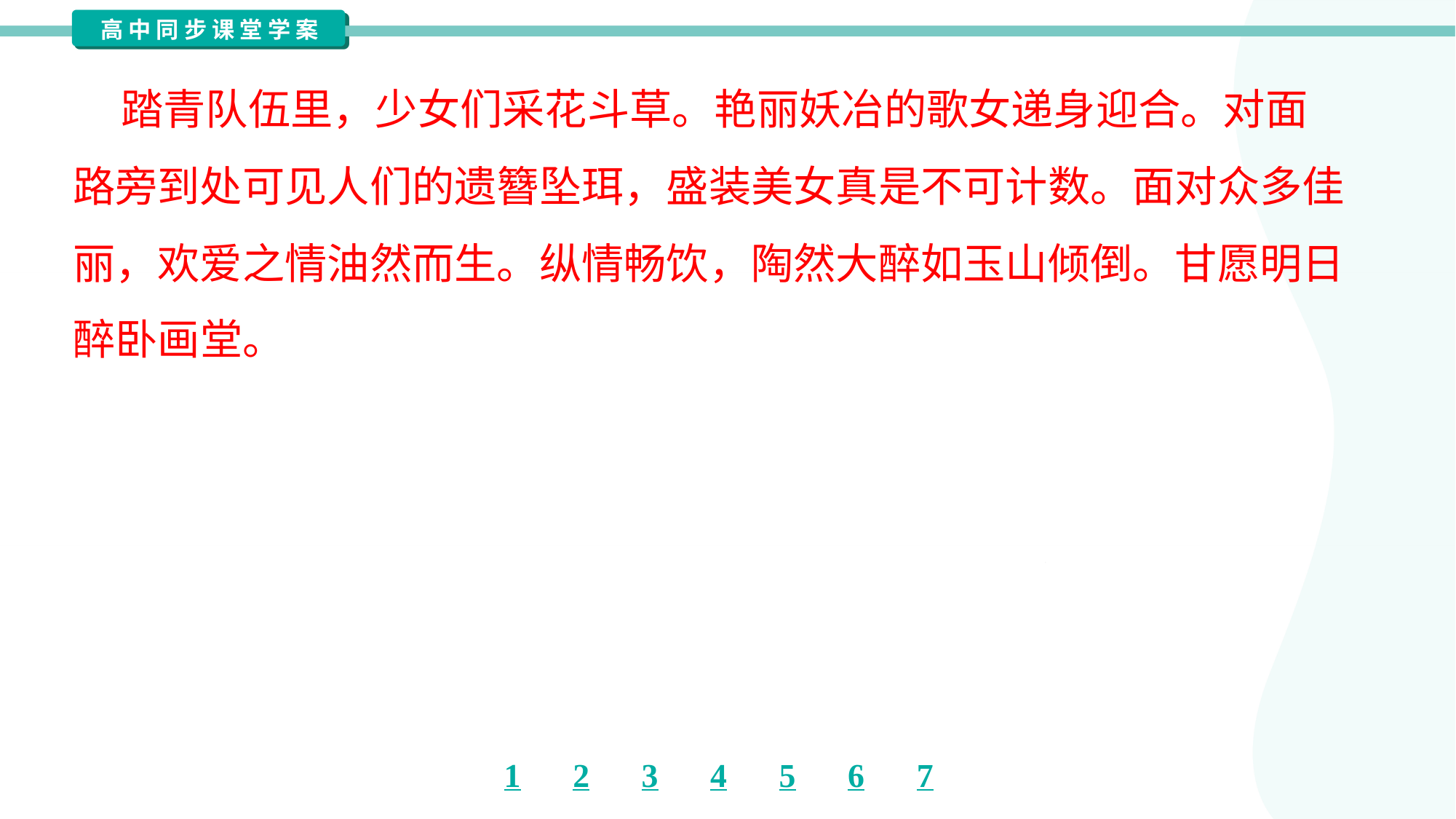

踏青队伍里，少女们采花斗草。艳丽妖冶的歌女递身迎合。对面
路旁到处可见人们的遗簪坠珥，盛装美女真是不可计数。面对众多佳
丽，欢爱之情油然而生。纵情畅饮，陶然大醉如玉山倾倒。甘愿明日
醉卧画堂。